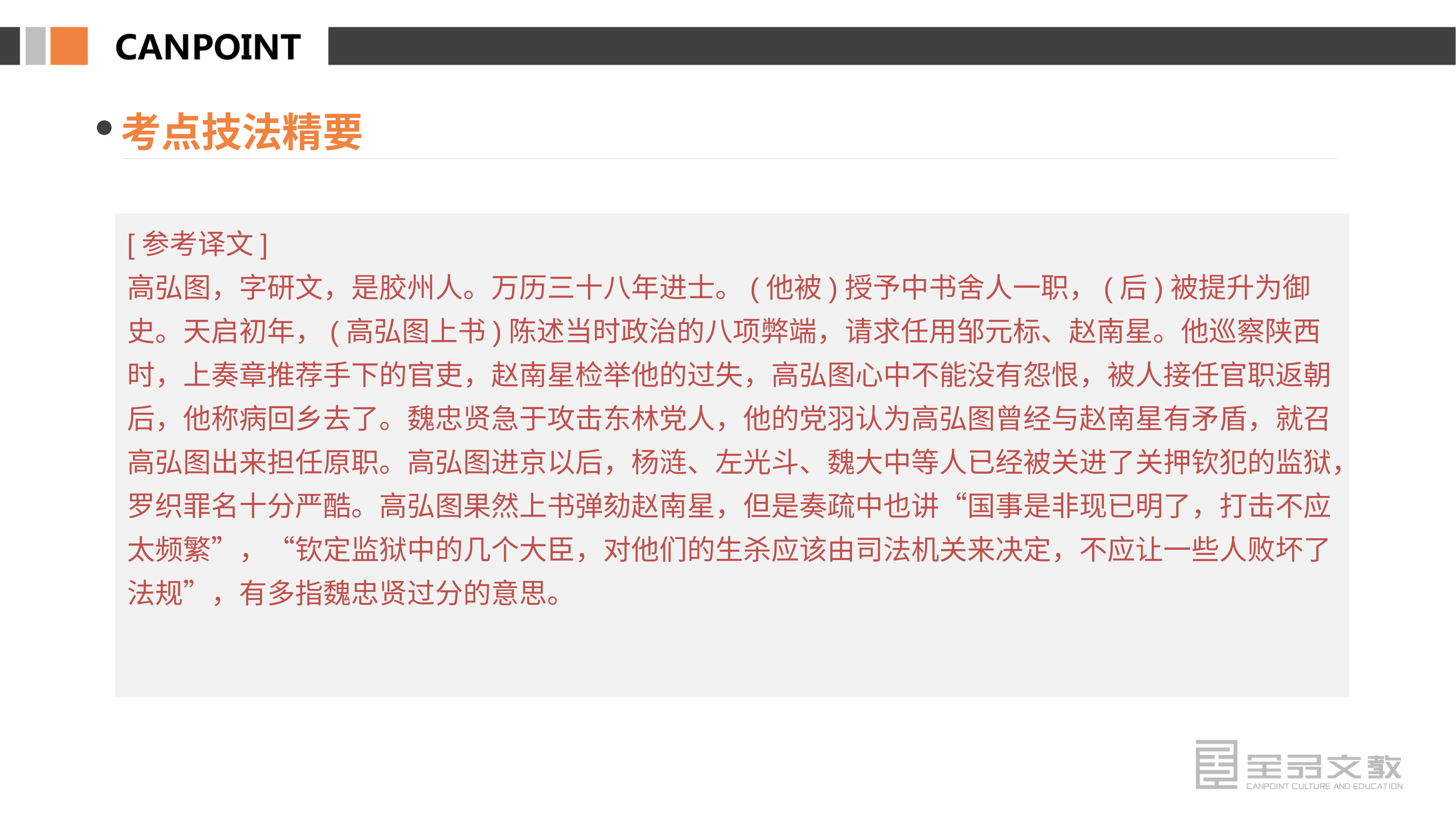

考点技法精要

[参考译文]
高弘图，字研文，是胶州人。万历三十八年进士。(他被)授予中书舍人一职，(后)被提升为御史。天启初年，(高弘图上书)陈述当时政治的八项弊端，请求任用邹元标、赵南星。他巡察陕西时，上奏章推荐手下的官吏，赵南星检举他的过失，高弘图心中不能没有怨恨，被人接任官职返朝后，他称病回乡去了。魏忠贤急于攻击东林党人，他的党羽认为高弘图曾经与赵南星有矛盾，就召高弘图出来担任原职。高弘图进京以后，杨涟、左光斗、魏大中等人已经被关进了关押钦犯的监狱，罗织罪名十分严酷。高弘图果然上书弹劾赵南星，但是奏疏中也讲“国事是非现已明了，打击不应太频繁”，“钦定监狱中的几个大臣，对他们的生杀应该由司法机关来决定，不应让一些人败坏了法规”，有多指魏忠贤过分的意思。